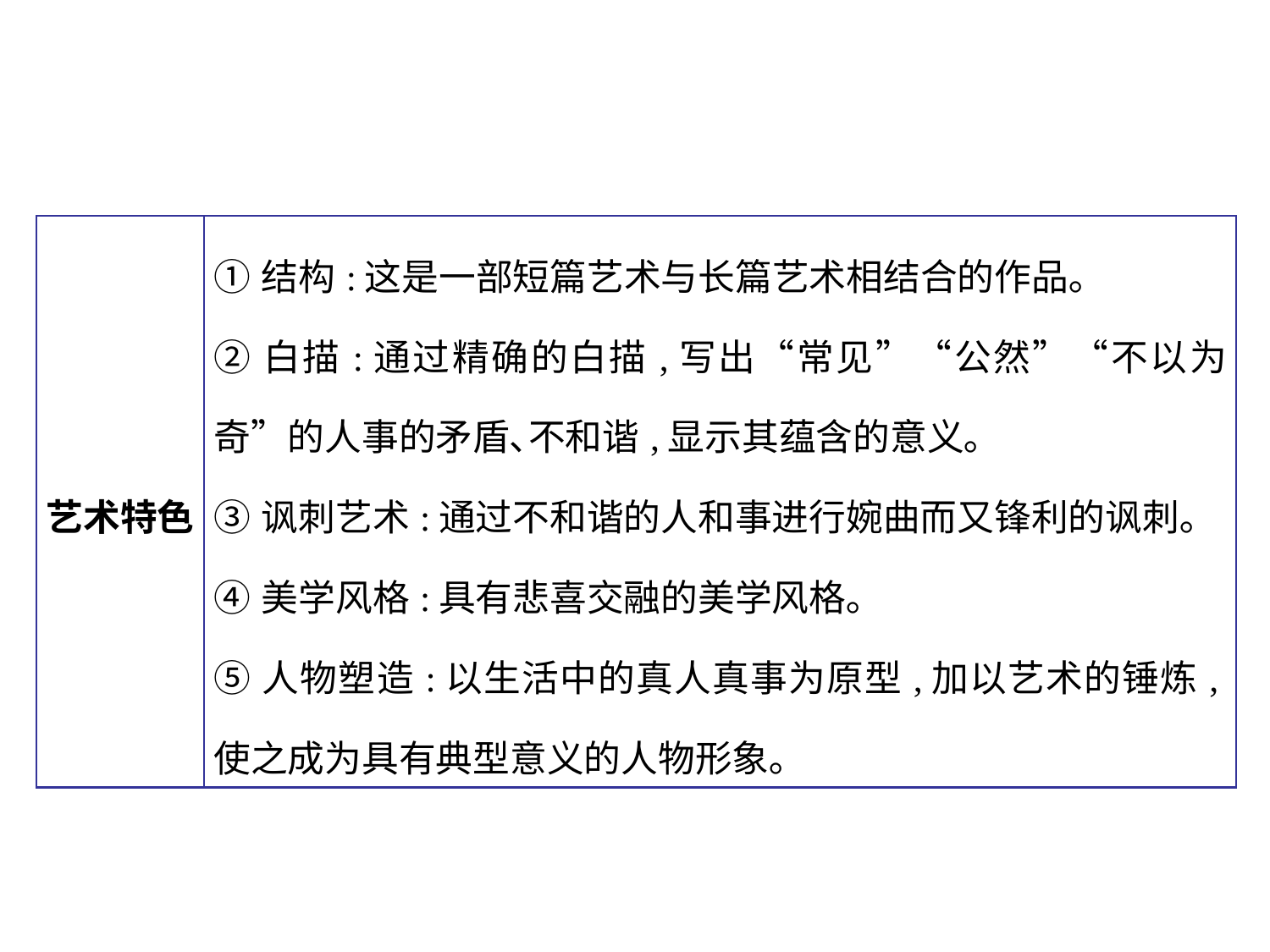

| 艺术特色 | ①结构:这是一部短篇艺术与长篇艺术相结合的作品｡ ②白描:通过精确的白描,写出“常见”“公然”“不以为奇”的人事的矛盾､不和谐,显示其蕴含的意义｡ ③讽刺艺术:通过不和谐的人和事进行婉曲而又锋利的讽刺｡ ④美学风格:具有悲喜交融的美学风格｡ ⑤人物塑造:以生活中的真人真事为原型,加以艺术的锤炼,使之成为具有典型意义的人物形象｡ |
| --- | --- |